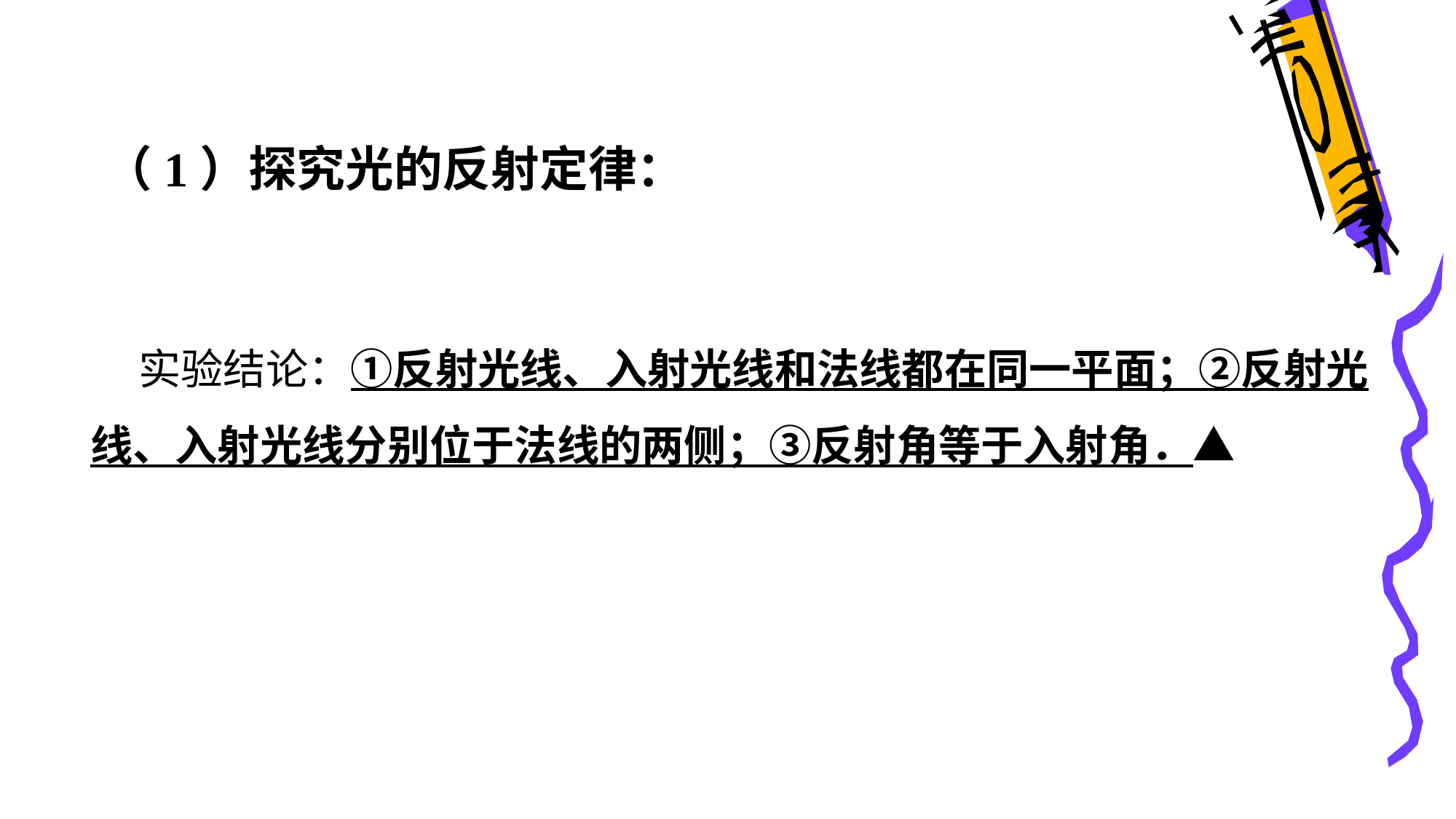

（1）探究光的反射定律：
    实验结论：①反射光线、入射光线和法线都在同一平面；②反射光线、入射光线分别位于法线的两侧；③反射角等于入射角．▲